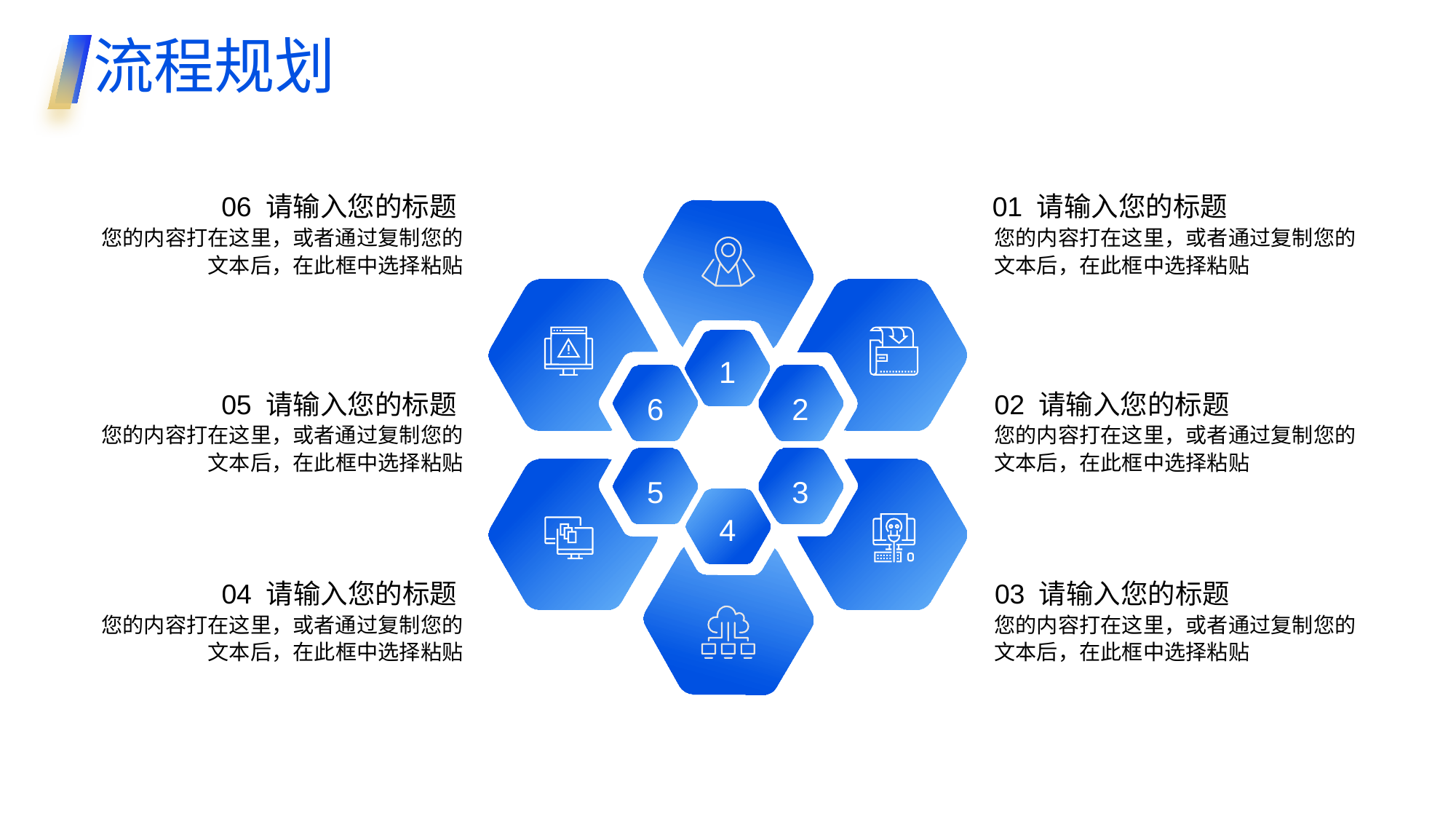

流程规划

06 请输入您的标题
01 请输入您的标题

您的内容打在这里，或者通过复制您的文本后，在此框中选择粘贴
您的内容打在这里，或者通过复制您的文本后，在此框中选择粘贴

1

05 请输入您的标题
02 请输入您的标题
6
2
您的内容打在这里，或者通过复制您的文本后，在此框中选择粘贴
您的内容打在这里，或者通过复制您的文本后，在此框中选择粘贴

5
3

4

04 请输入您的标题
03 请输入您的标题

您的内容打在这里，或者通过复制您的文本后，在此框中选择粘贴
您的内容打在这里，或者通过复制您的文本后，在此框中选择粘贴